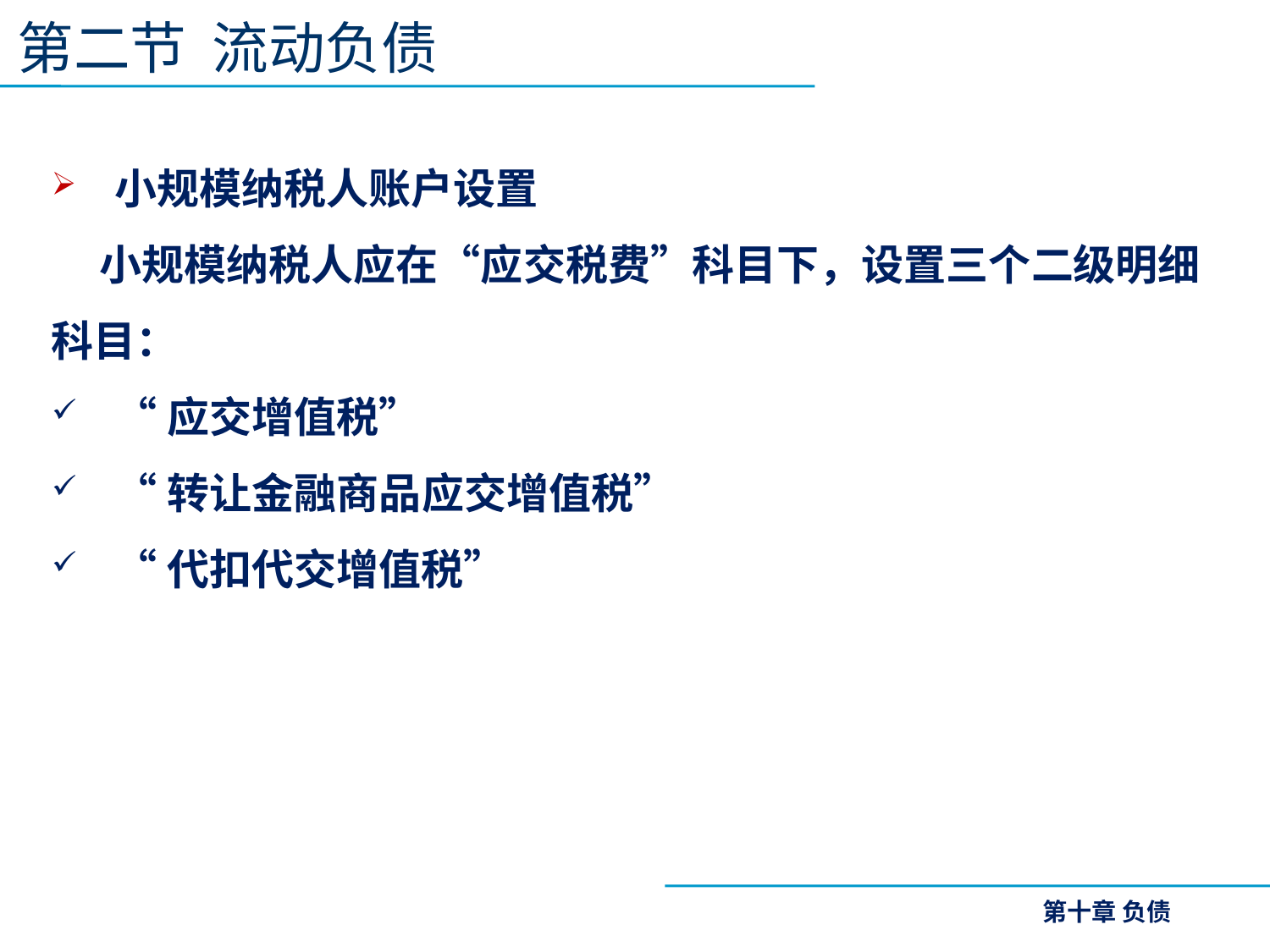

第二节  流动负债
小规模纳税人账户设置
    小规模纳税人应在“应交税费”科目下，设置三个二级明细科目：
“应交增值税”
“转让金融商品应交增值税”
“代扣代交增值税”